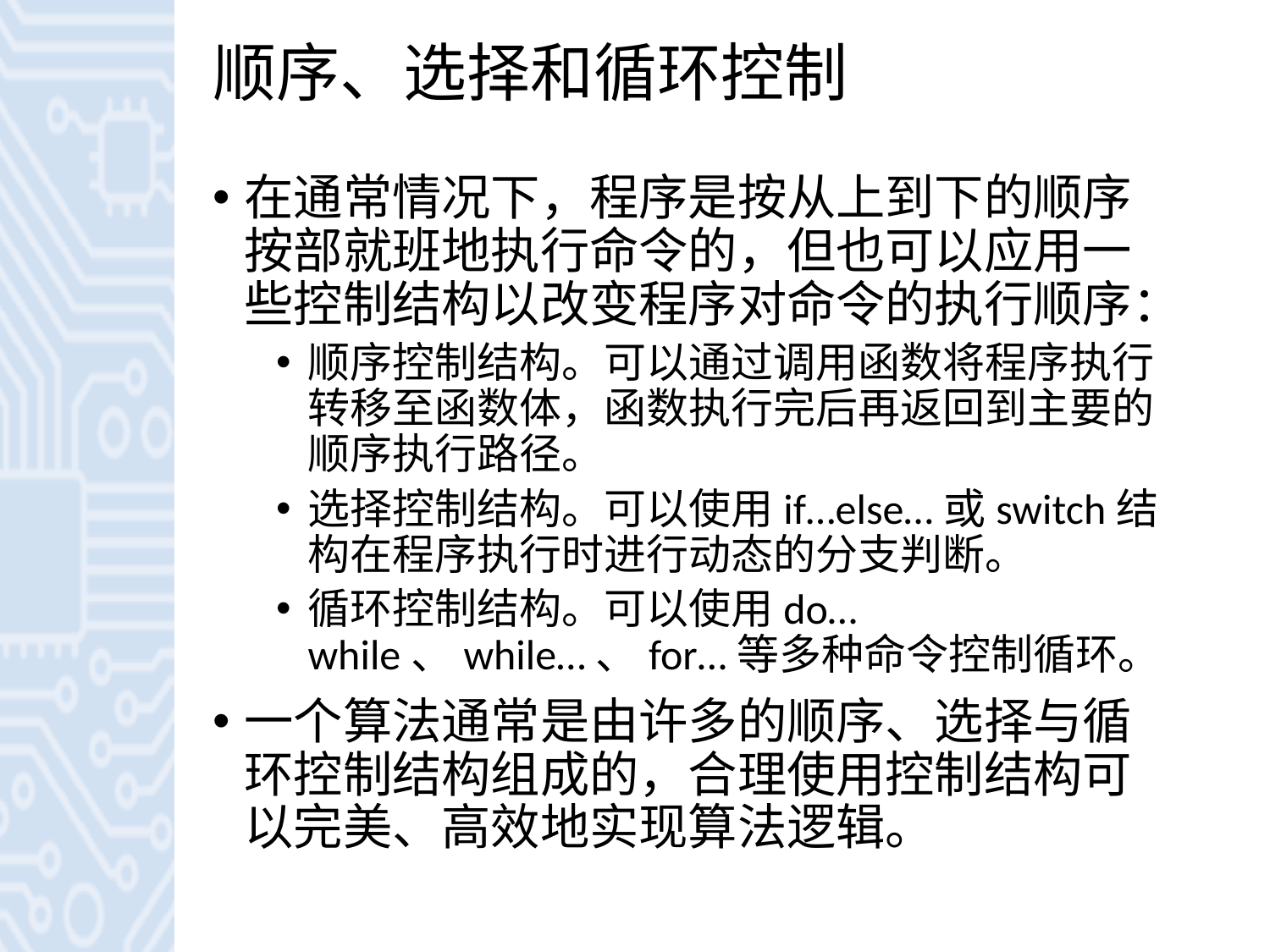

# 顺序、选择和循环控制
在通常情况下，程序是按从上到下的顺序按部就班地执行命令的，但也可以应用一些控制结构以改变程序对命令的执行顺序：
顺序控制结构。可以通过调用函数将程序执行转移至函数体，函数执行完后再返回到主要的顺序执行路径。
选择控制结构。可以使用if…else…或switch结构在程序执行时进行动态的分支判断。
循环控制结构。可以使用do…while、while…、for…等多种命令控制循环。
一个算法通常是由许多的顺序、选择与循环控制结构组成的，合理使用控制结构可以完美、高效地实现算法逻辑。